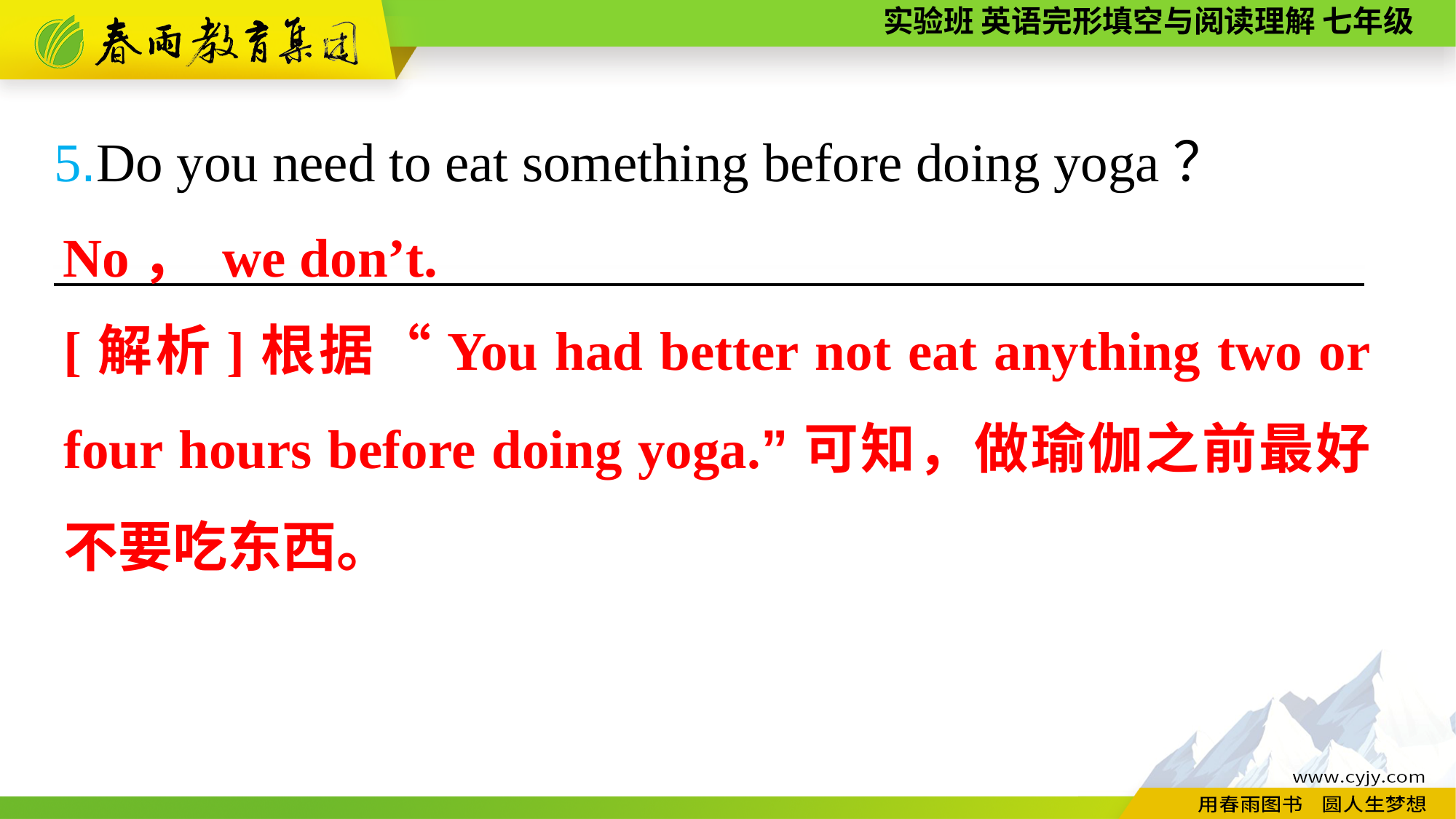

5.Do you need to eat something before doing yoga？
————————————————————————
No， we don’t.
[解析]根据“You had better not eat anything two or four hours before doing yoga.”可知，做瑜伽之前最好不要吃东西。